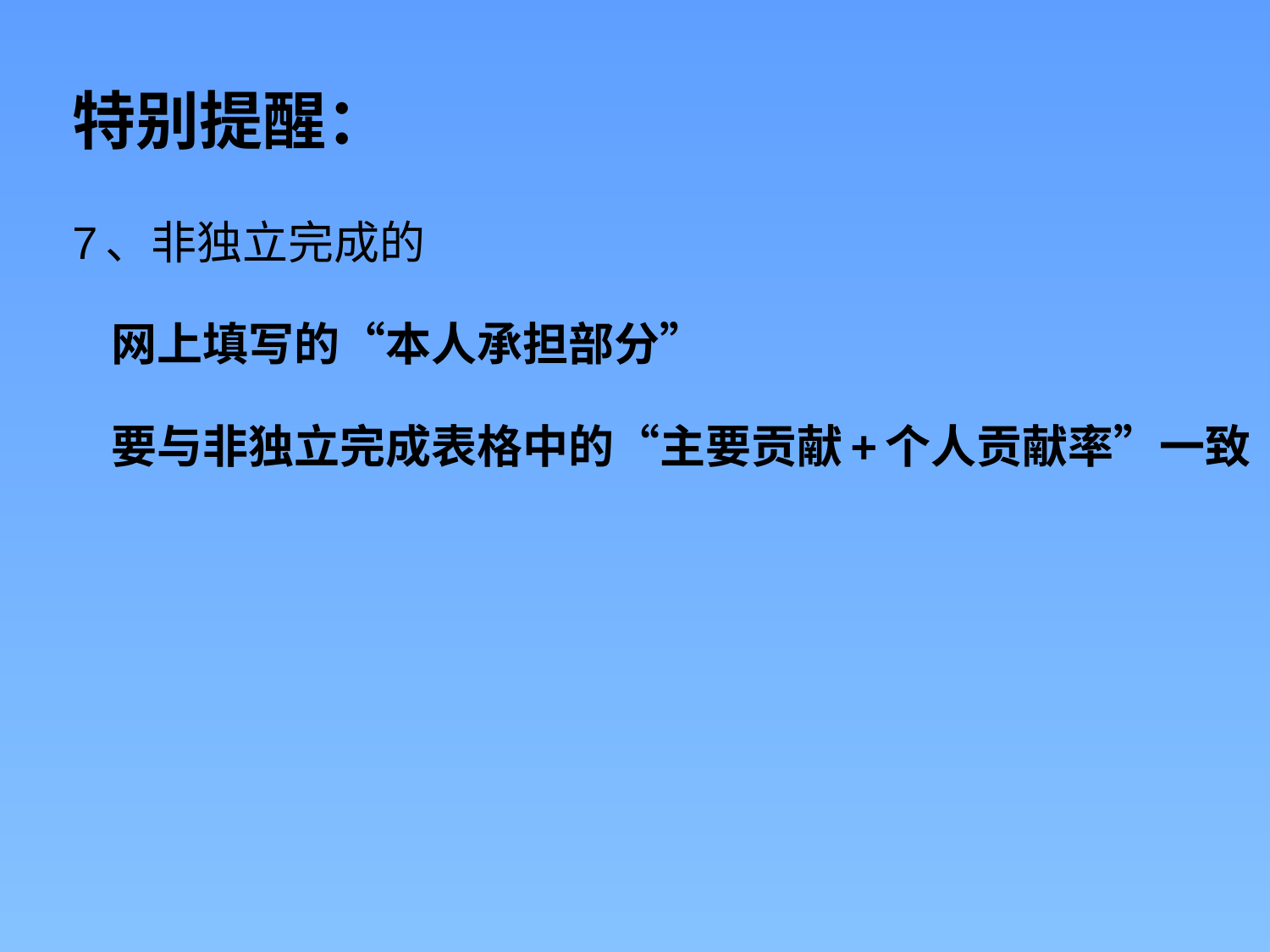

# 特别提醒：
7、非独立完成的
   网上填写的“本人承担部分”
   要与非独立完成表格中的“主要贡献+个人贡献率”一致